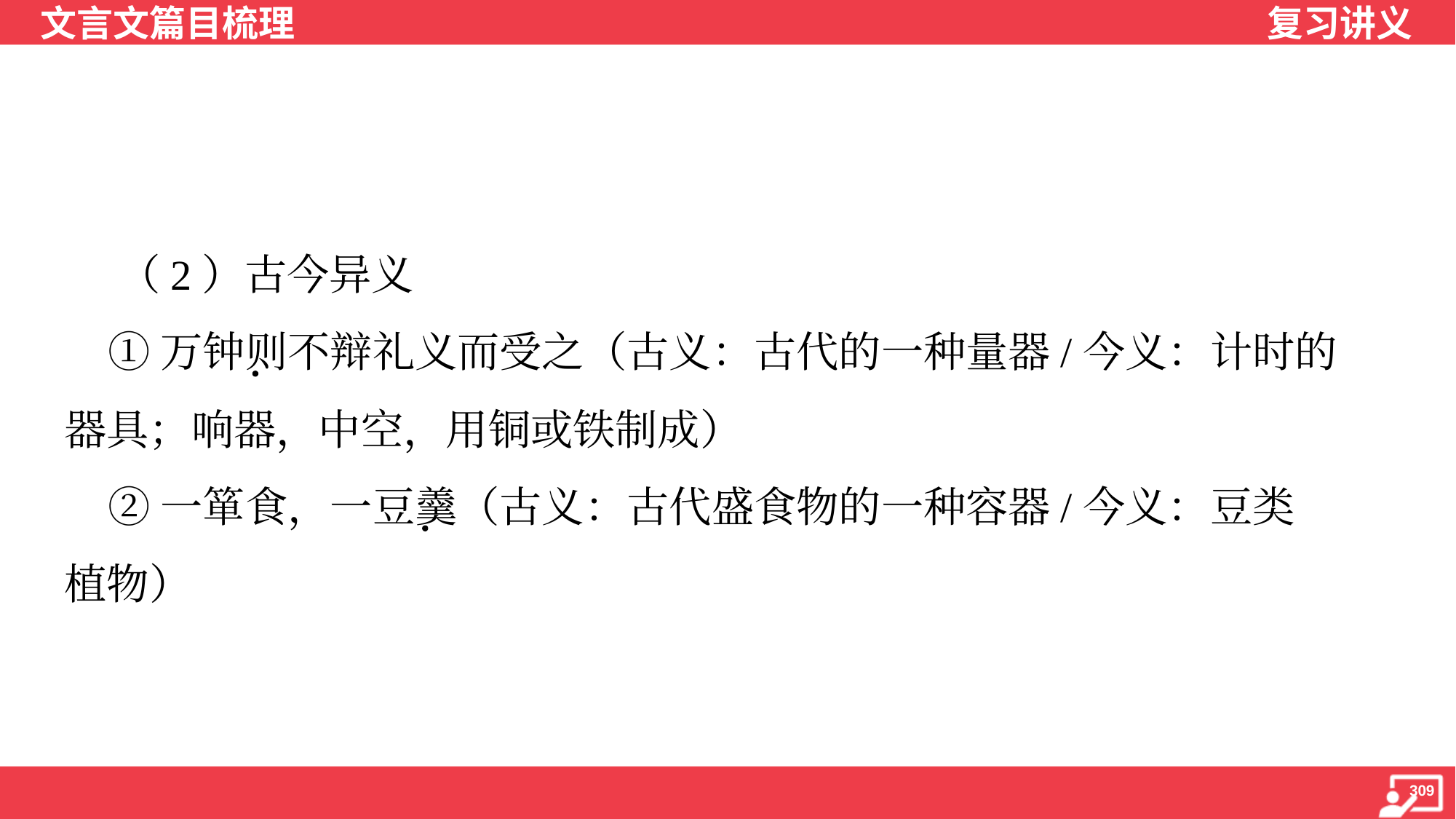

（2）古今异义
    ①万钟则不辩礼义而受之（古义：古代的一种量器/今义：计时的
器具；响器，中空，用铜或铁制成）
    ②一箪食，一豆羹（古义：古代盛食物的一种容器/今义：豆类
植物）